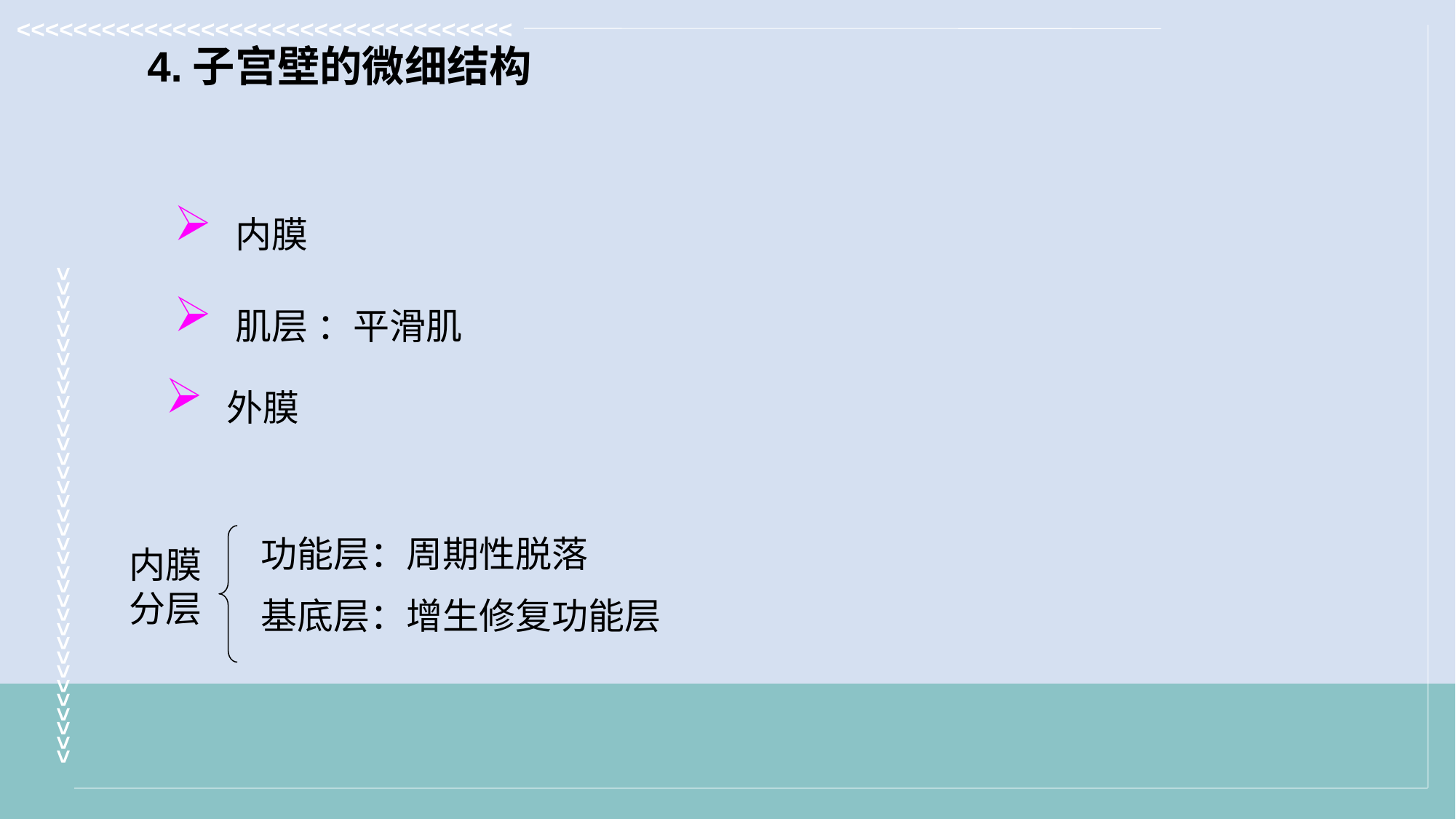

4.子宫壁的微细结构
 内膜
 肌层 ：平滑肌
 外膜

功能层：周期性脱落
基底层：增生修复功能层
内膜分层